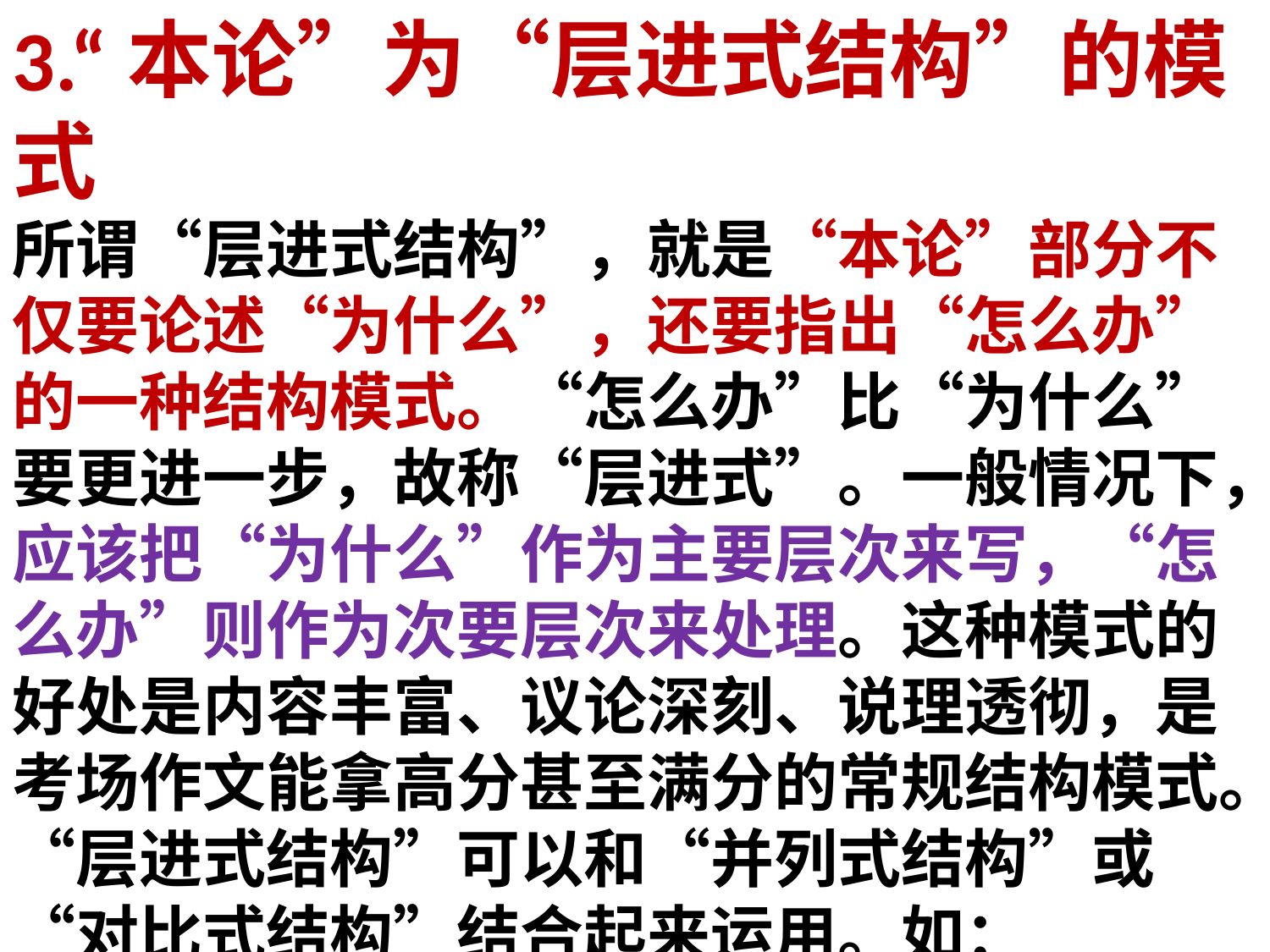

3.“本论”为“层进式结构”的模式
所谓“层进式结构”，就是“本论”部分不仅要论述“为什么”，还要指出“怎么办”的一种结构模式。“怎么办”比“为什么”要更进一步，故称“层进式”。一般情况下，应该把“为什么”作为主要层次来写，“怎么办”则作为次要层次来处理。这种模式的好处是内容丰富、议论深刻、说理透彻，是考场作文能拿高分甚至满分的常规结构模式。“层进式结构”可以和“并列式结构”或“对比式结构”结合起来运用。如：